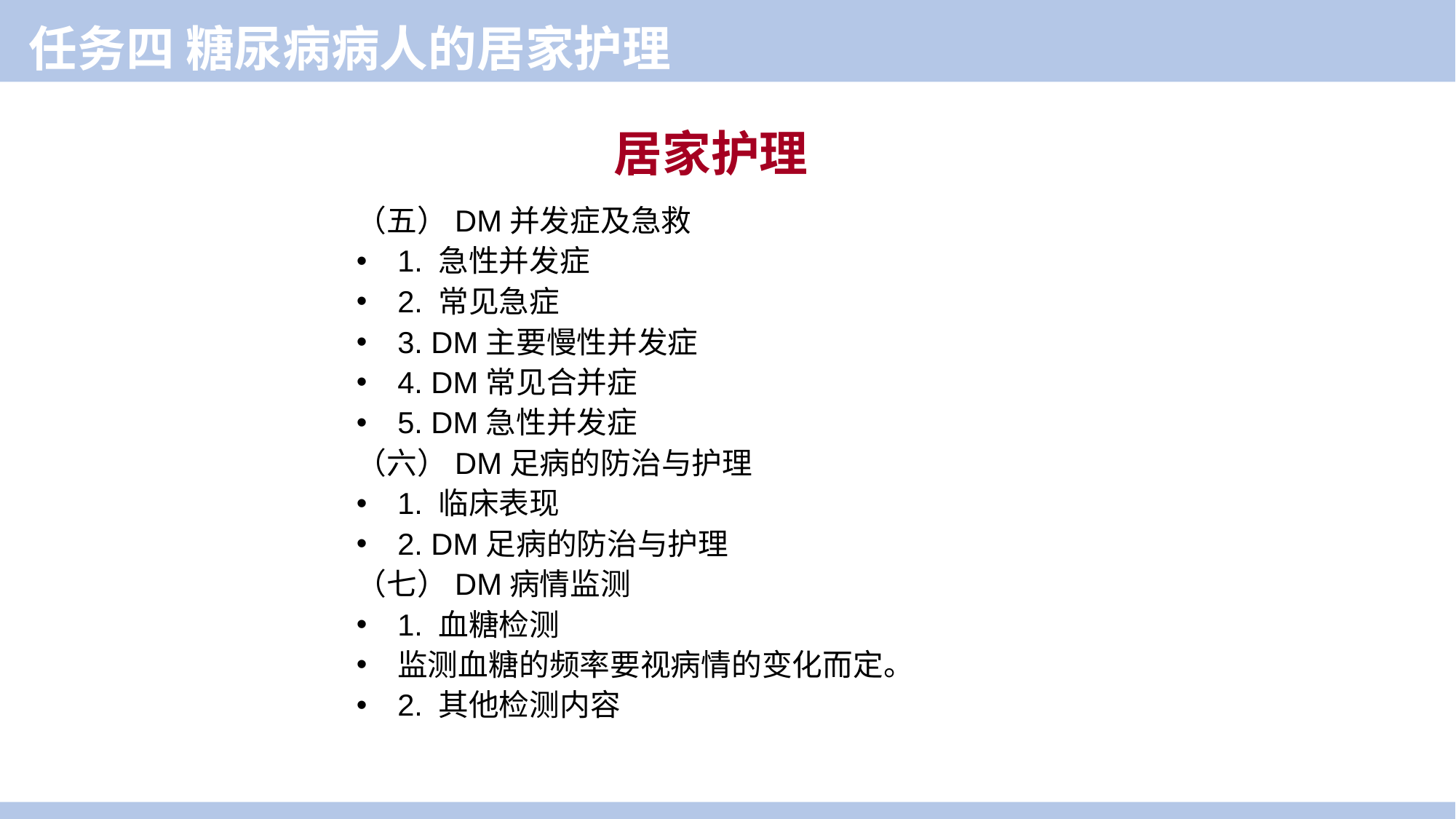

任务四 糖尿病病人的居家护理
居家护理
（五）DM并发症及急救
1. 急性并发症
2. 常见急症
3. DM主要慢性并发症
4. DM常见合并症
5. DM急性并发症
（六）DM足病的防治与护理
1. 临床表现
2. DM足病的防治与护理
（七）DM病情监测
1. 血糖检测
监测血糖的频率要视病情的变化而定。
2. 其他检测内容